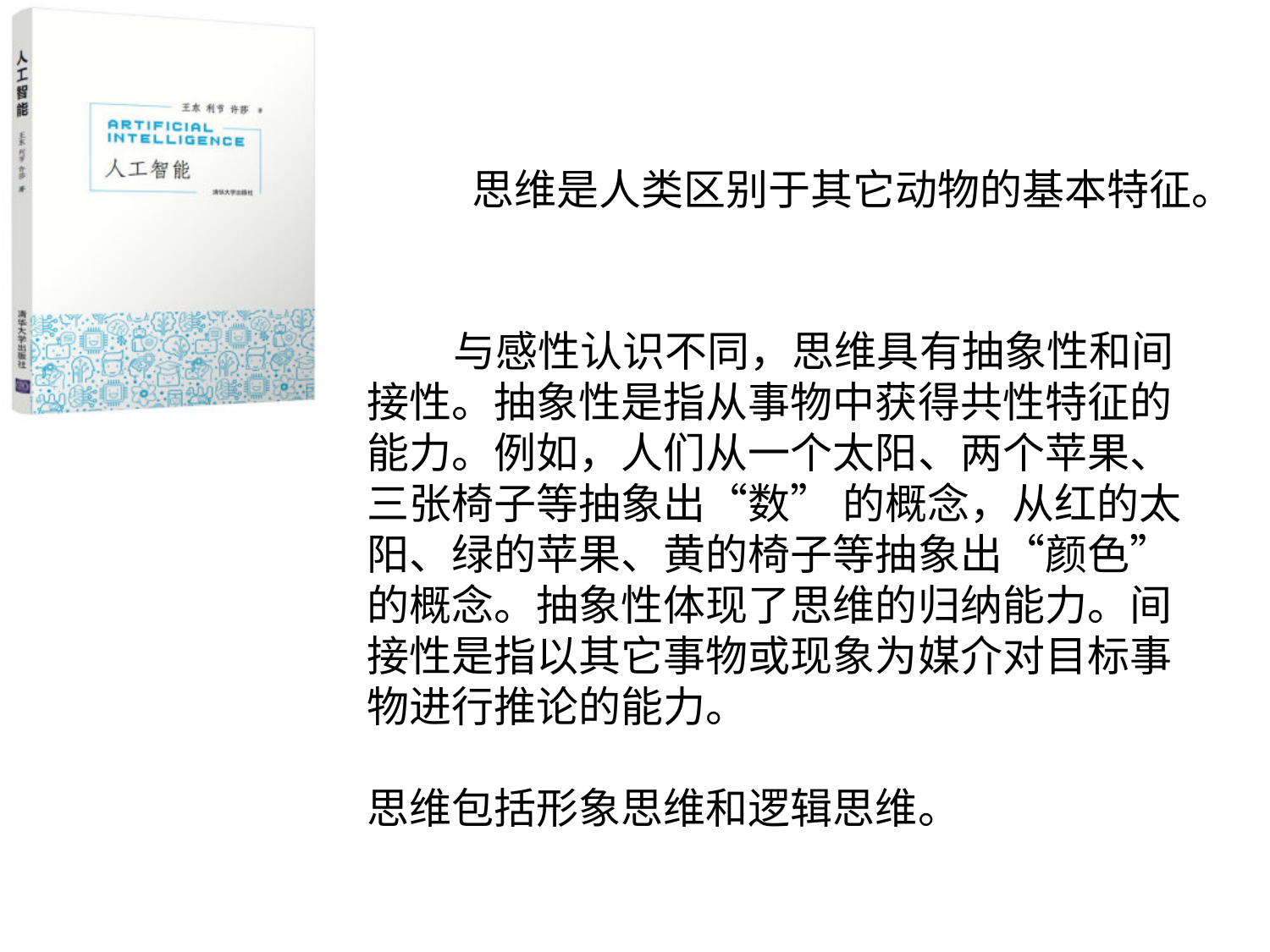

思维是人类区别于其它动物的基本特征。
        与感性认识不同，思维具有抽象性和间接性。抽象性是指从事物中获得共性特征的能力。例如，人们从一个太阳、两个苹果、三张椅子等抽象出“数” 的概念，从红的太阳、绿的苹果、黄的椅子等抽象出“颜色” 的概念。抽象性体现了思维的归纳能力。间接性是指以其它事物或现象为媒介对目标事物进行推论的能力。

思维包括形象思维和逻辑思维。